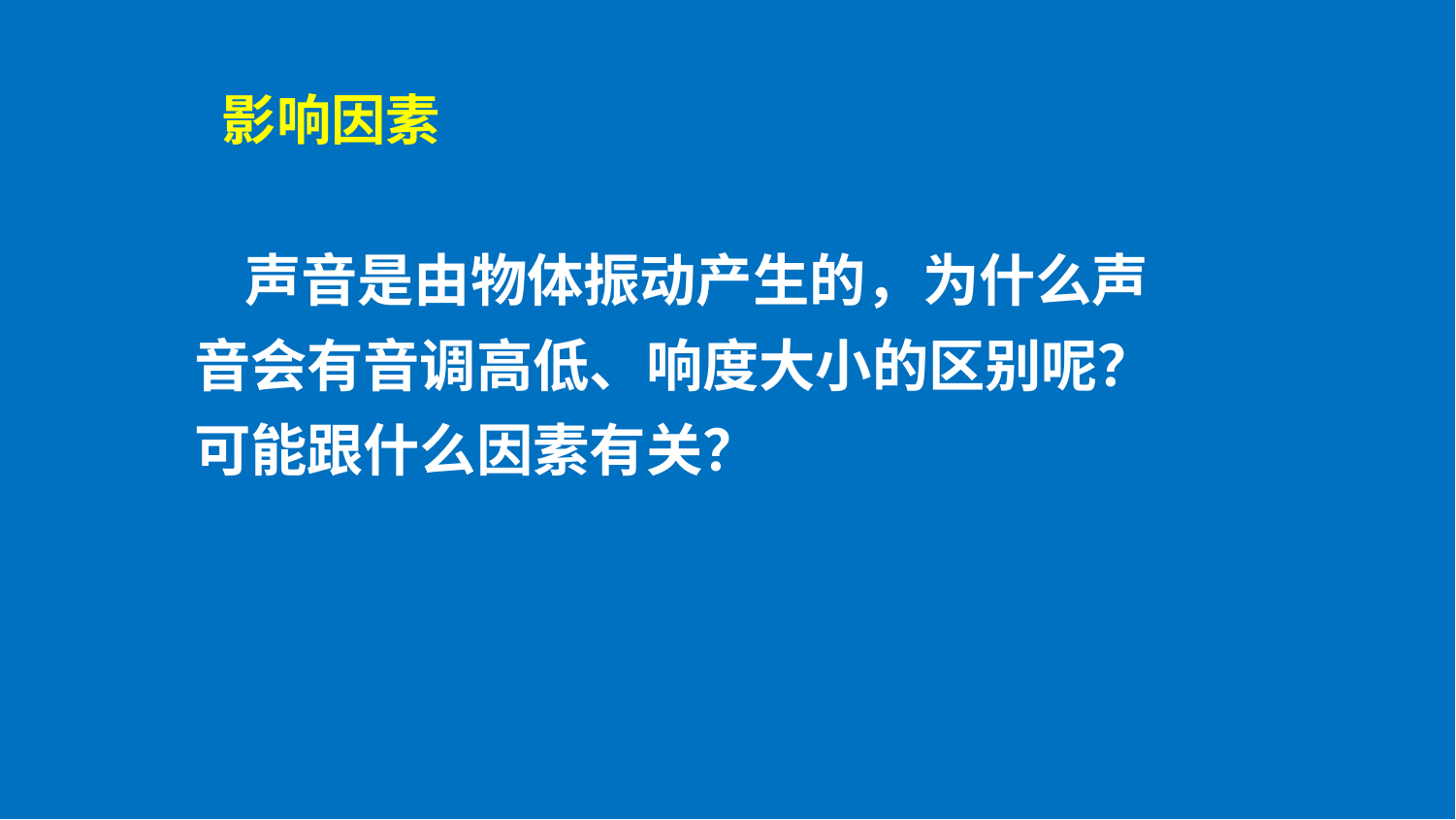

# 影响因素
     声音是由物体振动产生的，为什么声音会有音调高低、响度大小的区别呢？可能跟什么因素有关？